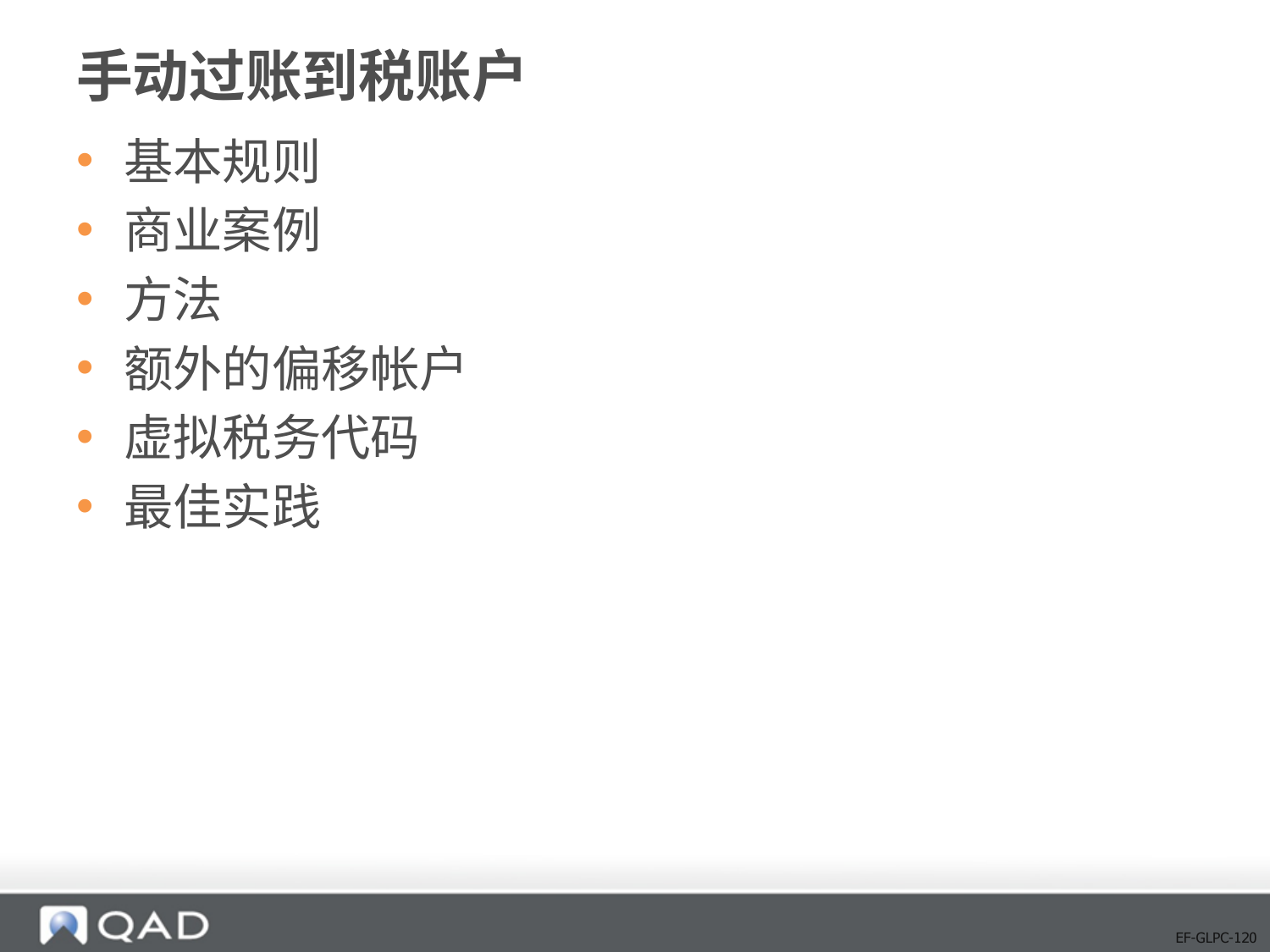

# 手动过账到税账户
基本规则
商业案例
方法
额外的偏移帐户
虚拟税务代码
最佳实践
EF-GLPC-120